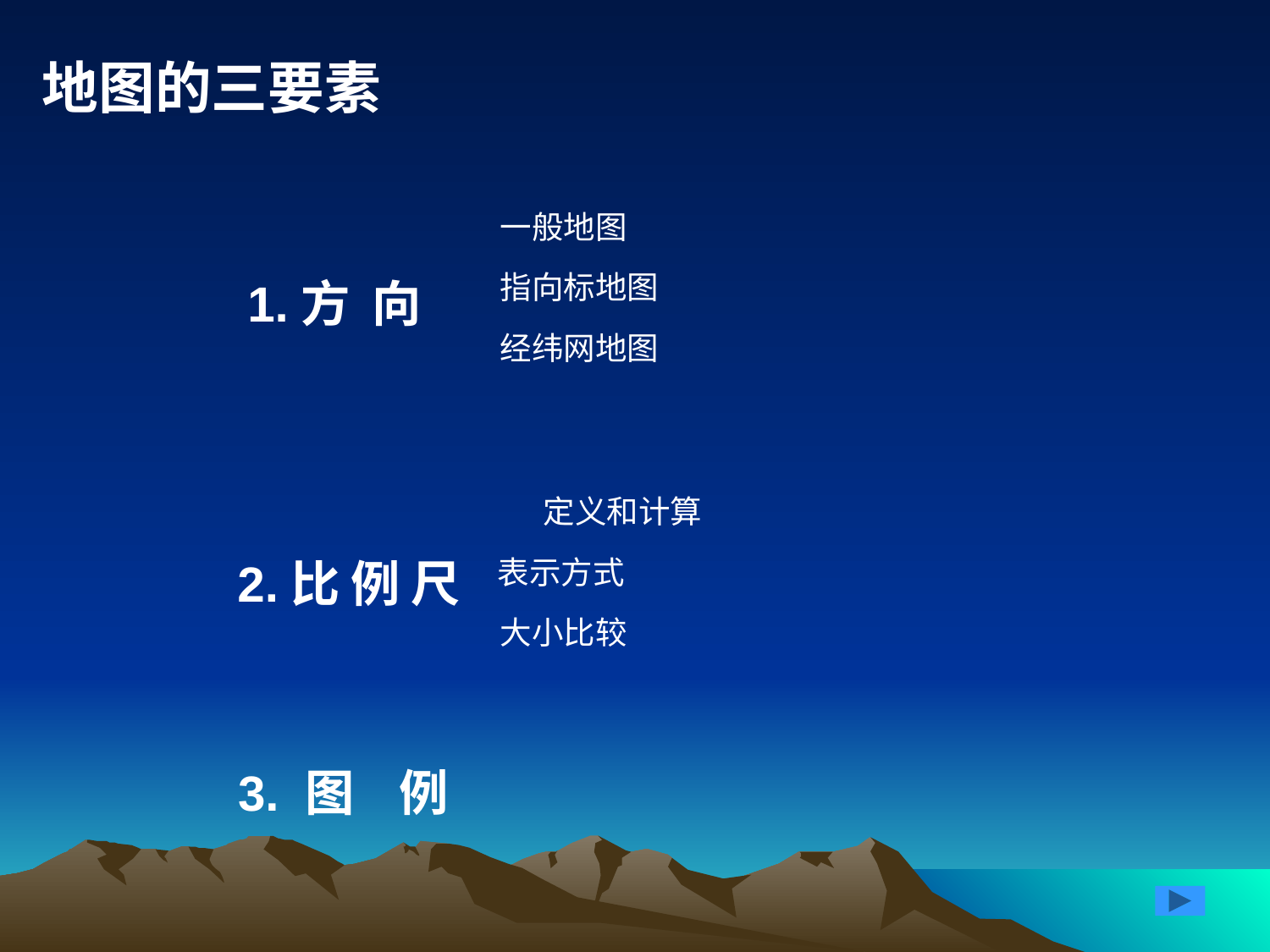

地图的三要素
一般地图
指向标地图
1.方  向
经纬网地图
定义和计算
2.比 例 尺
表示方式
大小比较
  3. 图    例